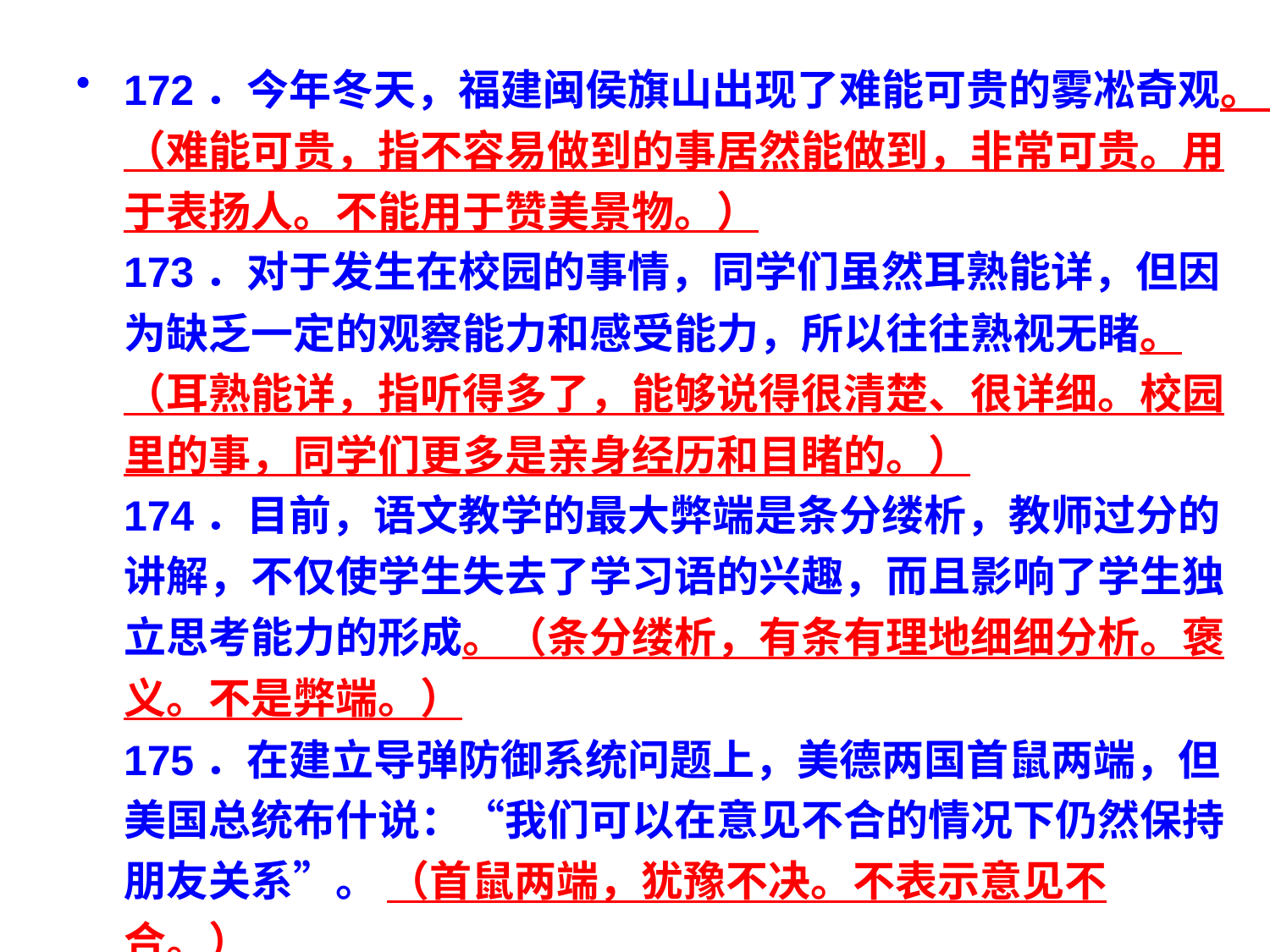

172．今年冬天，福建闽侯旗山出现了难能可贵的雾凇奇观。（难能可贵，指不容易做到的事居然能做到，非常可贵。用于表扬人。不能用于赞美景物。）
173．对于发生在校园的事情，同学们虽然耳熟能详，但因为缺乏一定的观察能力和感受能力，所以往往熟视无睹。（耳熟能详，指听得多了，能够说得很清楚、很详细。校园里的事，同学们更多是亲身经历和目睹的。）
174．目前，语文教学的最大弊端是条分缕析，教师过分的讲解，不仅使学生失去了学习语的兴趣，而且影响了学生独立思考能力的形成。（条分缕析，有条有理地细细分析。褒义。不是弊端。）
175．在建立导弹防御系统问题上，美德两国首鼠两端，但美国总统布什说：“我们可以在意见不合的情况下仍然保持朋友关系”。 （首鼠两端，犹豫不决。不表示意见不合。）